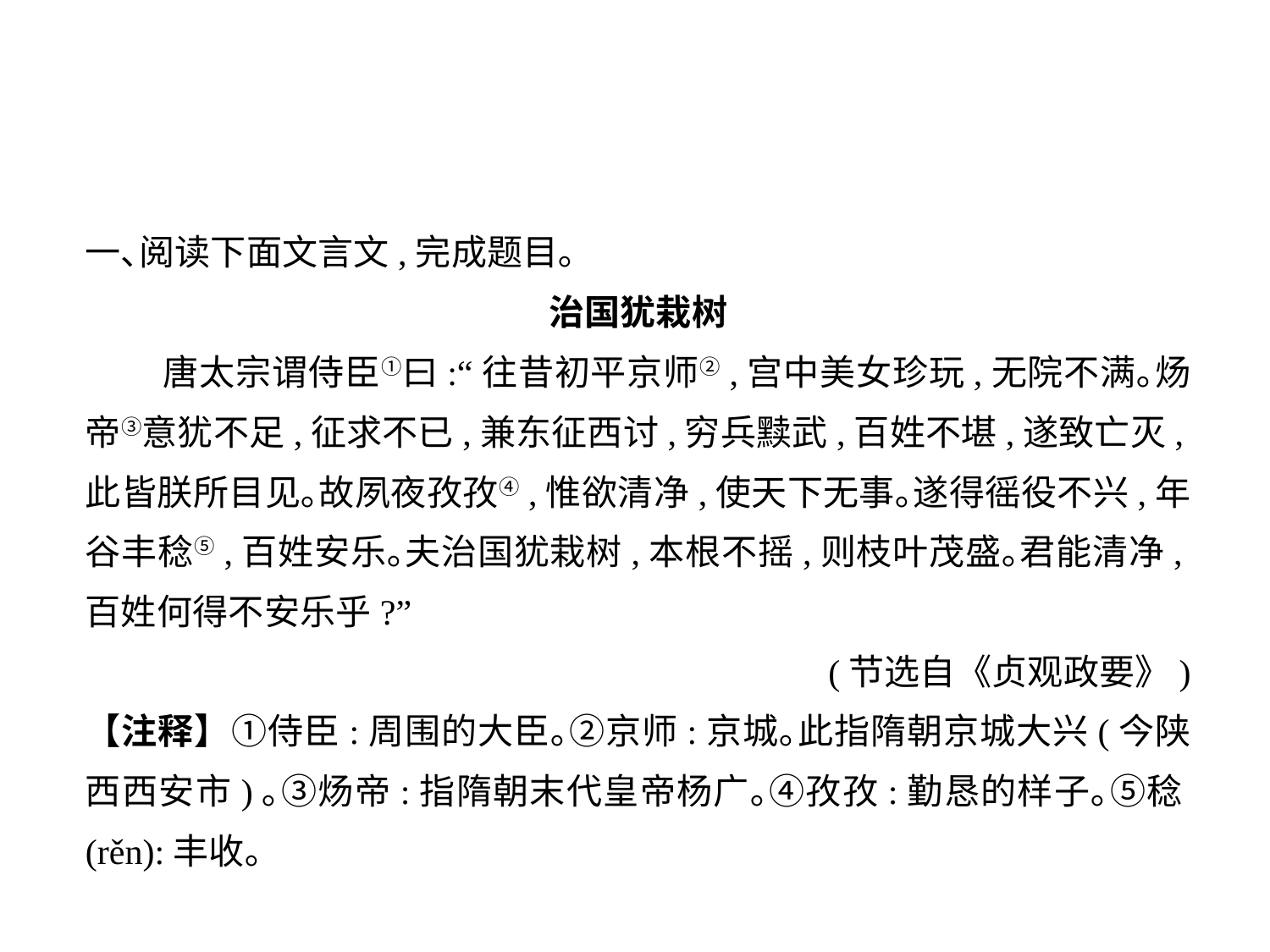

一､阅读下面文言文,完成题目｡
治国犹栽树
        唐太宗谓侍臣①曰:“往昔初平京师②,宫中美女珍玩,无院不满｡炀帝③意犹不足,征求不已,兼东征西讨,穷兵黩武,百姓不堪,遂致亡灭,此皆朕所目见｡故夙夜孜孜④,惟欲清净,使天下无事｡遂得徭役不兴,年谷丰稔⑤,百姓安乐｡夫治国犹栽树,本根不摇,则枝叶茂盛｡君能清净,百姓何得不安乐乎?”
(节选自《贞观政要》)
【注释】①侍臣:周围的大臣｡②京师:京城｡此指隋朝京城大兴(今陕西西安市)｡③炀帝:指隋朝末代皇帝杨广｡④孜孜:勤恳的样子｡⑤稔(rěn):丰收｡